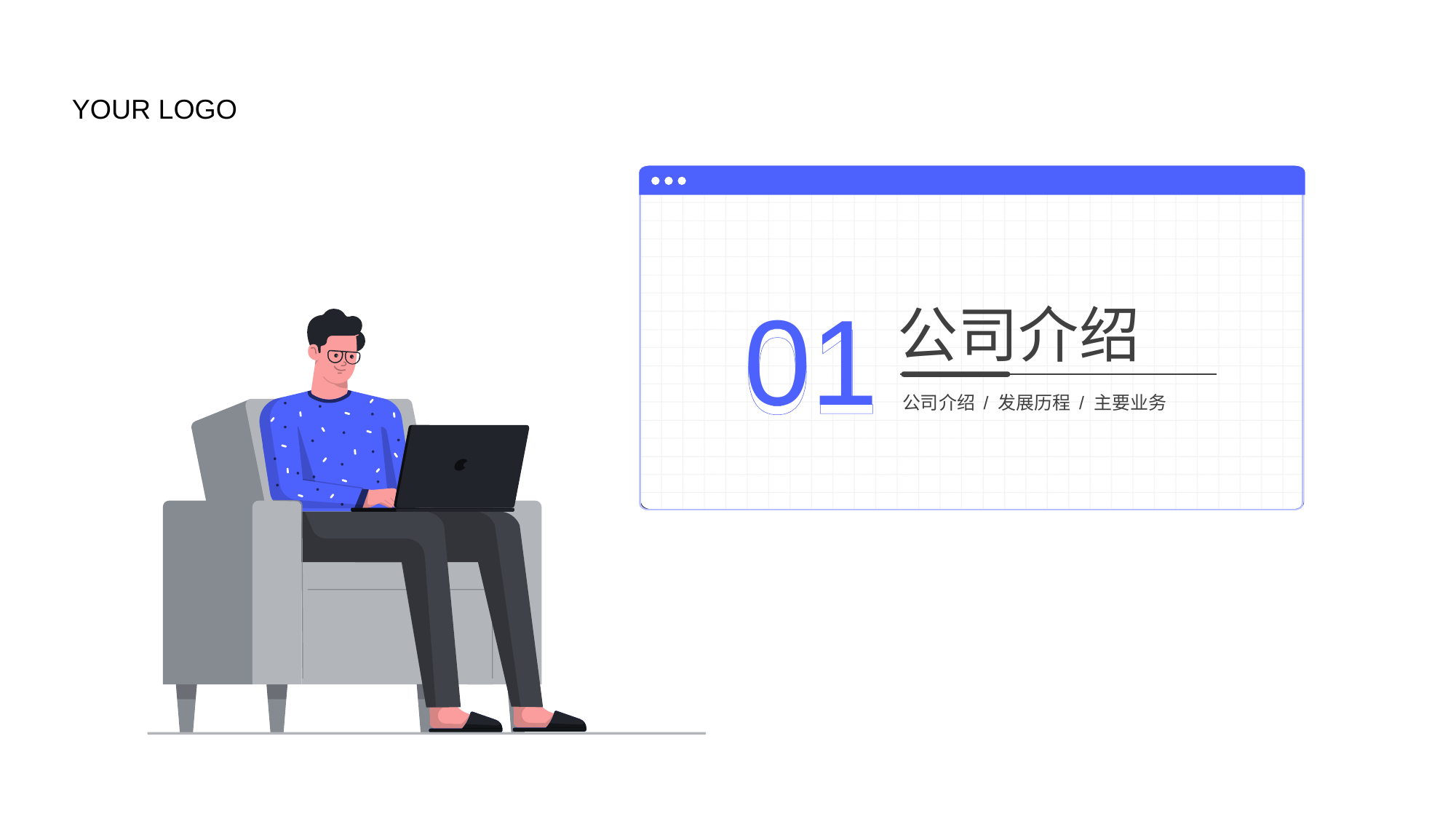

YOUR LOGO

01
01
公司介绍

公司介绍 / 发展历程 / 主要业务